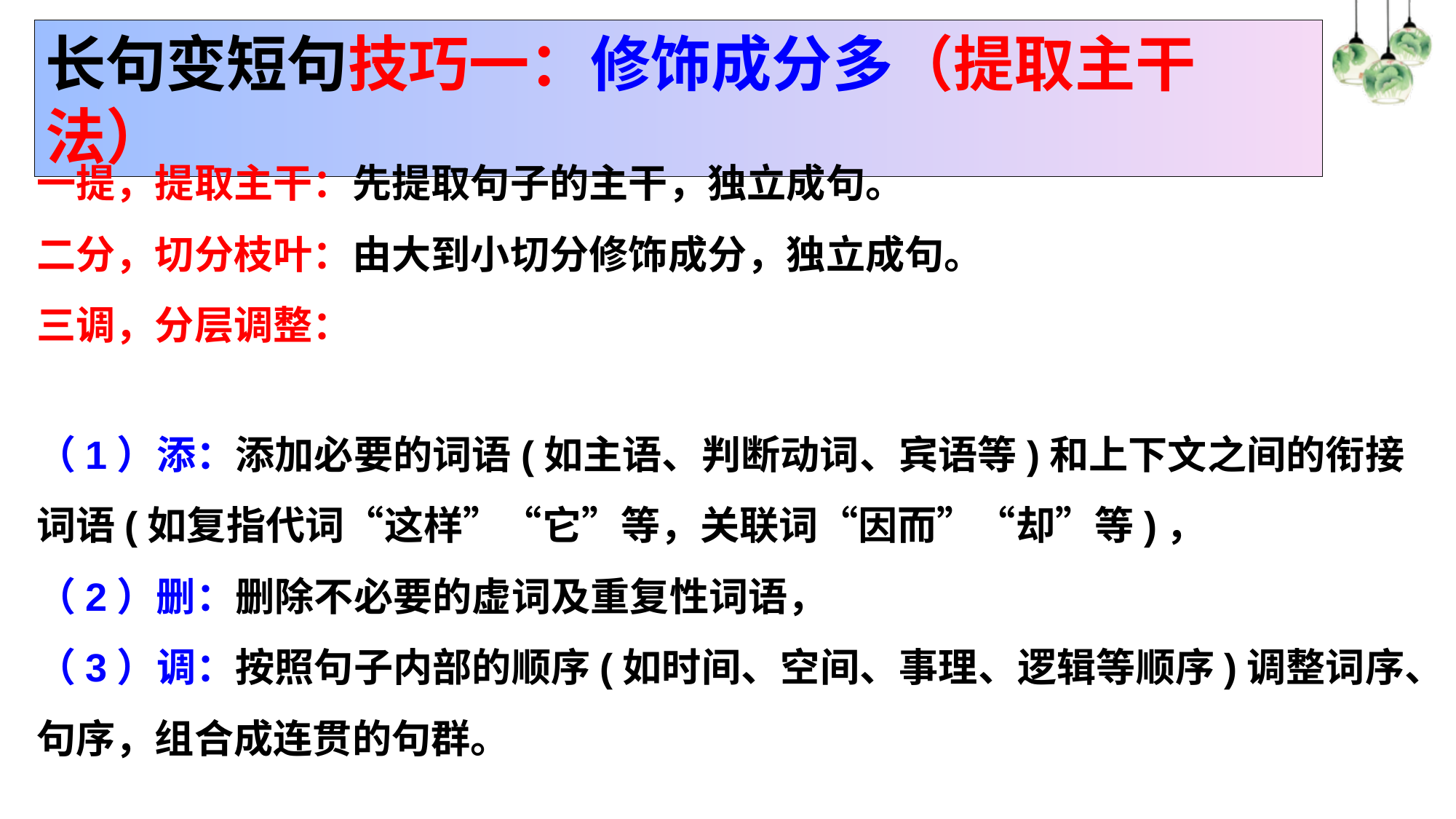

长句变短句技巧一：修饰成分多（提取主干法）
一提，提取主干：先提取句子的主干，独立成句。
二分，切分枝叶：由大到小切分修饰成分，独立成句。
三调，分层调整：

（1）添：添加必要的词语(如主语、判断动词、宾语等)和上下文之间的衔接词语(如复指代词“这样”“它”等，关联词“因而”“却”等)，
（2）删：删除不必要的虚词及重复性词语，
（3）调：按照句子内部的顺序(如时间、空间、事理、逻辑等顺序)调整词序、句序，组合成连贯的句群。